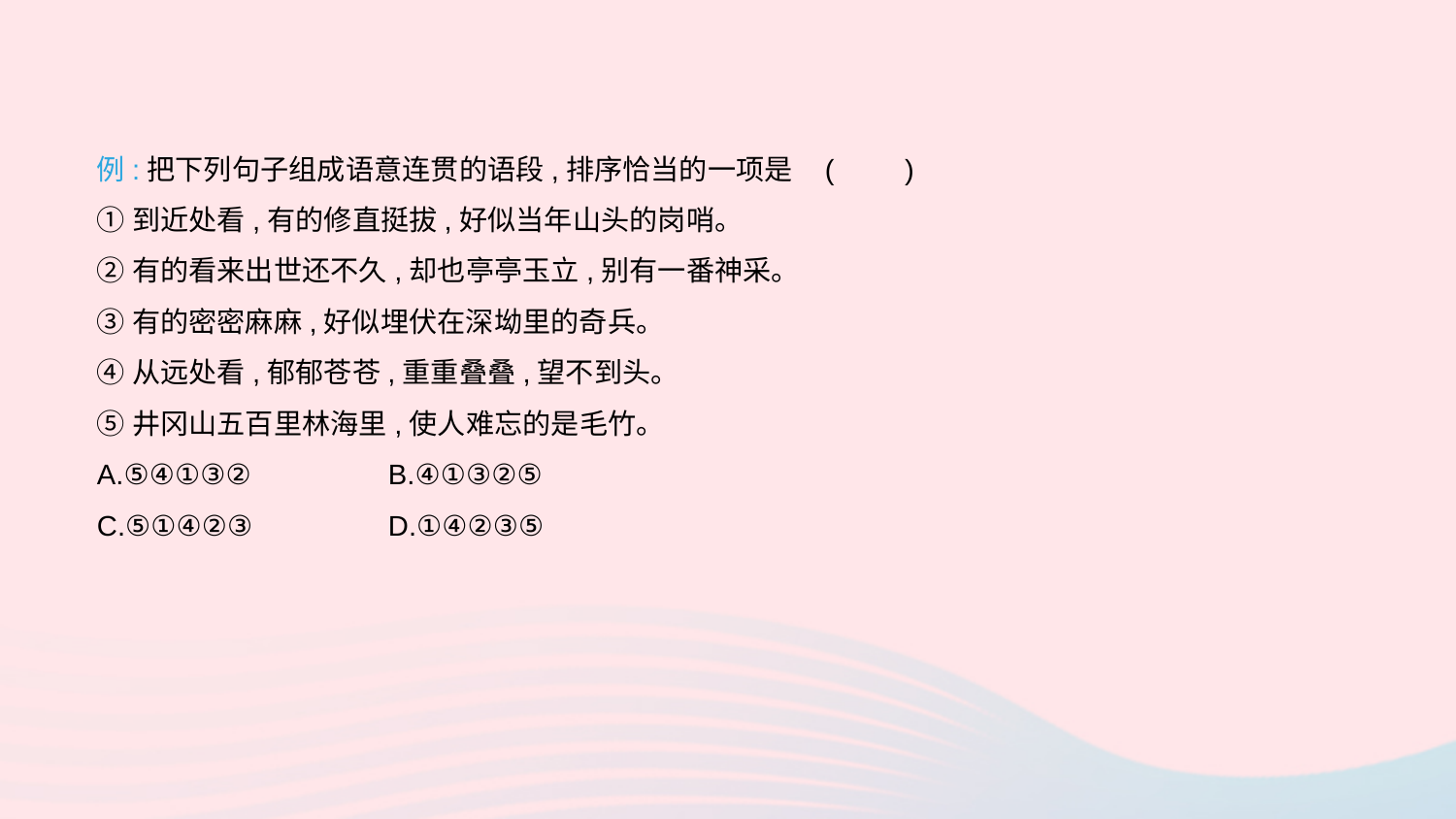

例:把下列句子组成语意连贯的语段,排序恰当的一项是	(　　)
①到近处看,有的修直挺拔,好似当年山头的岗哨。
②有的看来出世还不久,却也亭亭玉立,别有一番神采。
③有的密密麻麻,好似埋伏在深坳里的奇兵。
④从远处看,郁郁苍苍,重重叠叠,望不到头。
⑤井冈山五百里林海里,使人难忘的是毛竹。
A.⑤④①③②	B.④①③②⑤
C.⑤①④②③	D.①④②③⑤